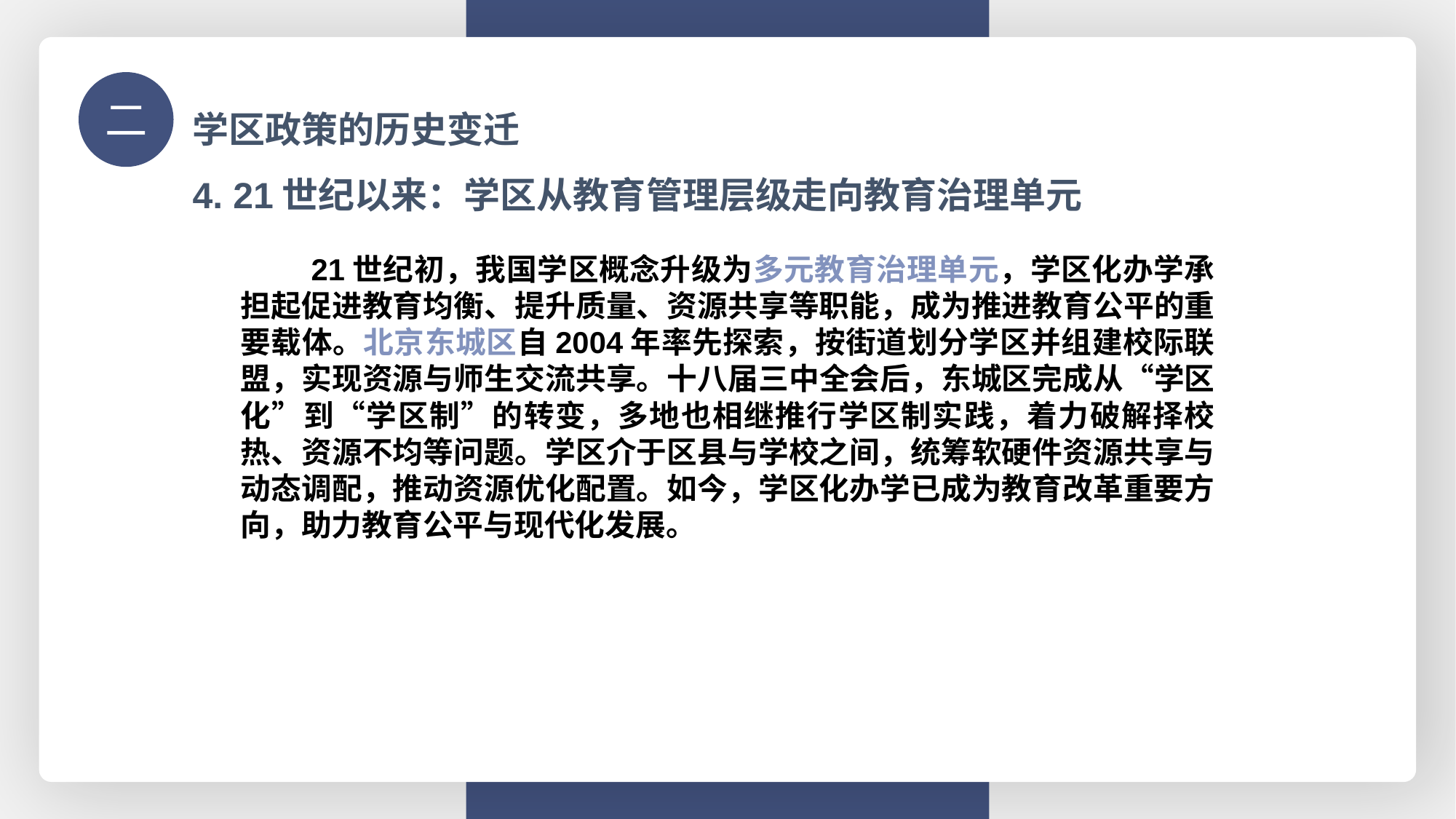

学区政策的历史变迁
二
4. 21世纪以来：学区从教育管理层级走向教育治理单元
        21世纪初，我国学区概念升级为多元教育治理单元，学区化办学承担起促进教育均衡、提升质量、资源共享等职能，成为推进教育公平的重要载体。北京东城区自2004年率先探索，按街道划分学区并组建校际联盟，实现资源与师生交流共享。十八届三中全会后，东城区完成从“学区化”到“学区制”的转变，多地也相继推行学区制实践，着力破解择校热、资源不均等问题。学区介于区县与学校之间，统筹软硬件资源共享与动态调配，推动资源优化配置。如今，学区化办学已成为教育改革重要方向，助力教育公平与现代化发展。